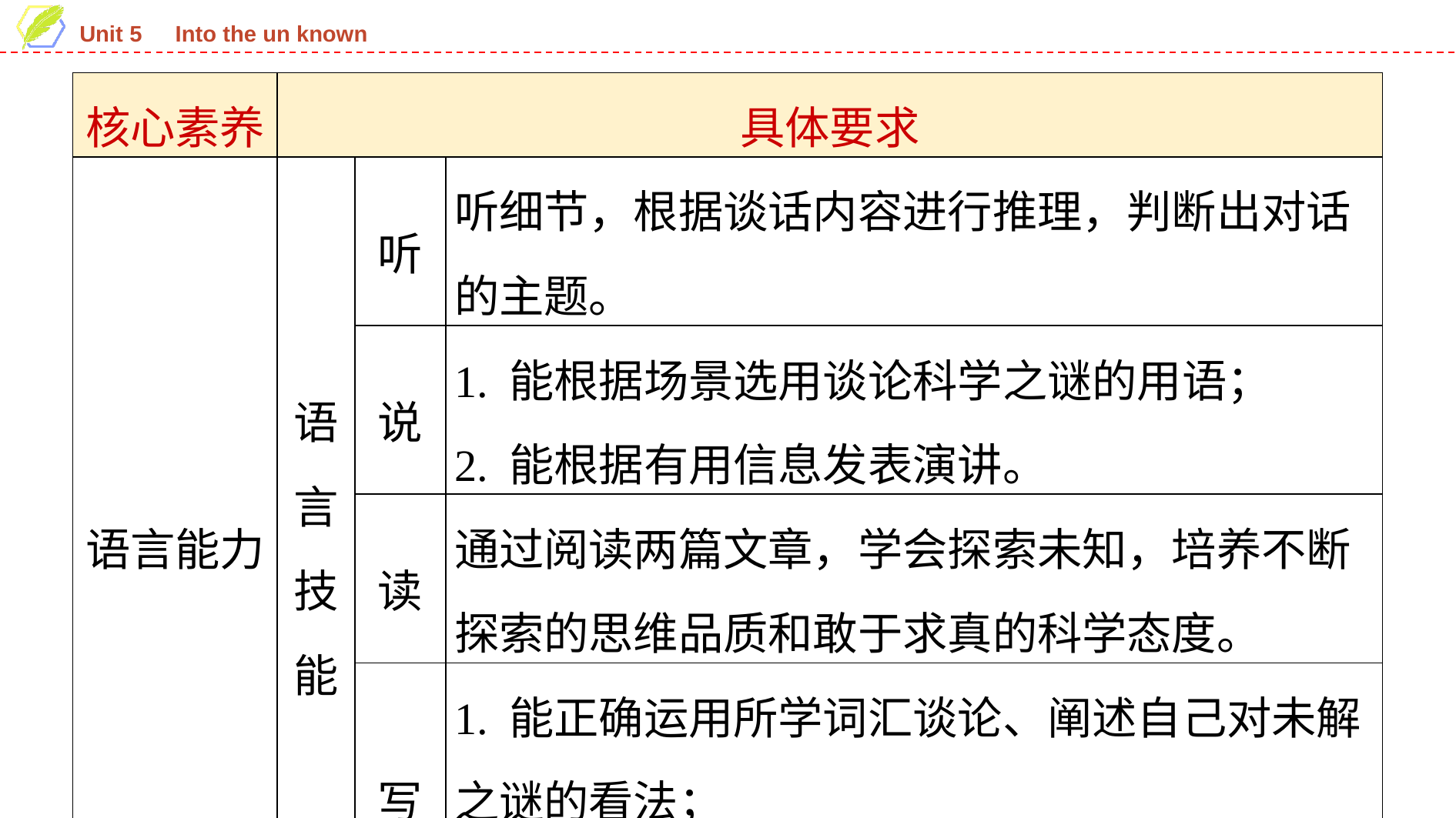

| 核心素养 | 具体要求 |  |  |
| --- | --- | --- | --- |
| 语言能力 | 语言技能 | 听 | 听细节，根据谈话内容进行推理，判断出对话的主题。 |
|  |  | 说 | 1. 能根据场景选用谈论科学之谜的用语； 2. 能根据有用信息发表演讲。 |
|  |  | 读 | 通过阅读两篇文章，学会探索未知，培养不断探索的思维品质和敢于求真的科学态度。 |
|  |  | 写 | 1. 能正确运用所学词汇谈论、阐述自己对未解之谜的看法； 2. 能写一篇语言精练、结构清晰的科技说明文。 |